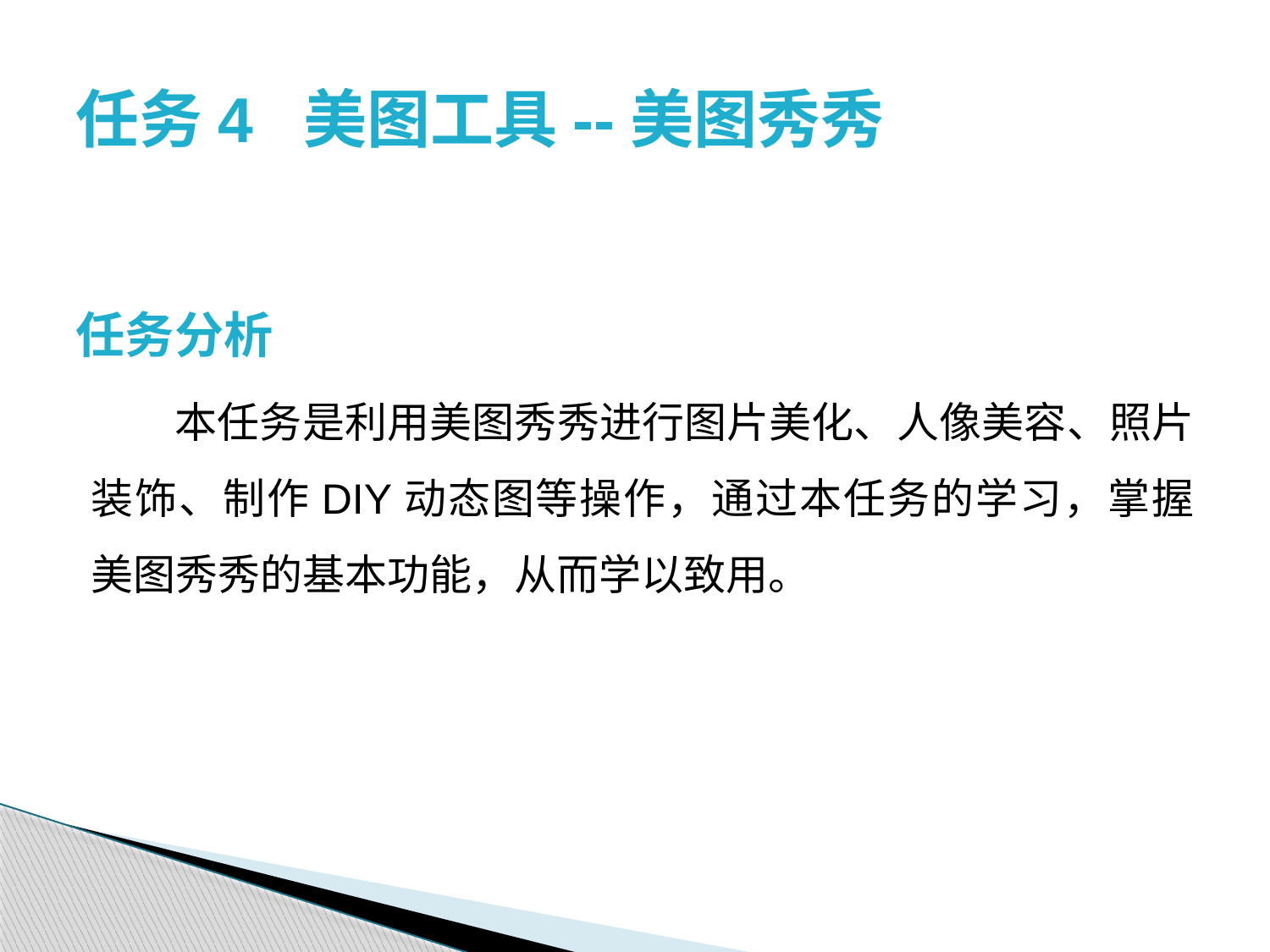

# 任务4  美图工具--美图秀秀
任务分析
本任务是利用美图秀秀进行图片美化、人像美容、照片装饰、制作DIY动态图等操作，通过本任务的学习，掌握美图秀秀的基本功能，从而学以致用。